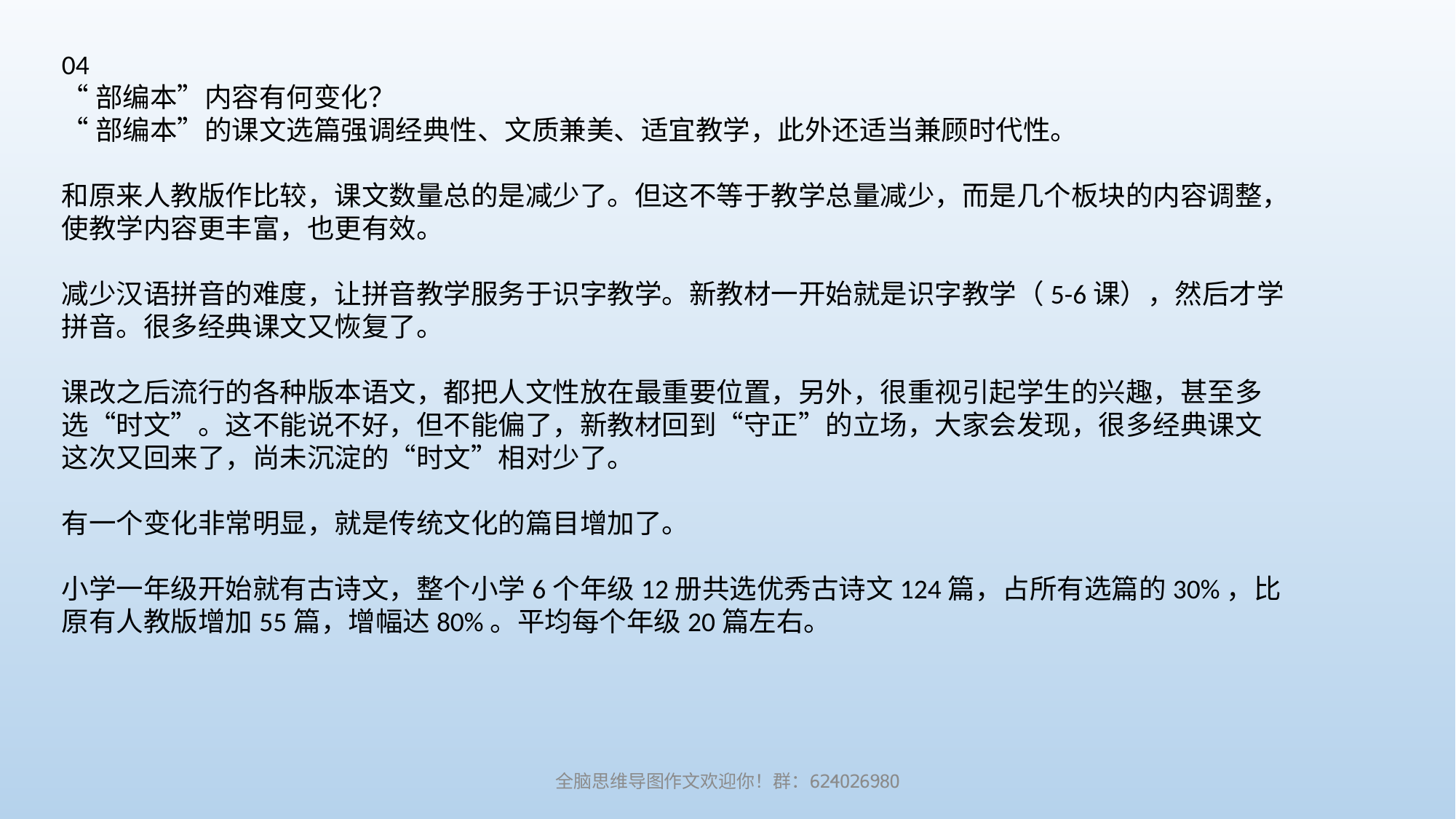

04
“部编本”内容有何变化？
“部编本”的课文选篇强调经典性、文质兼美、适宜教学，此外还适当兼顾时代性。

和原来人教版作比较，课文数量总的是减少了。但这不等于教学总量减少，而是几个板块的内容调整，使教学内容更丰富，也更有效。

减少汉语拼音的难度，让拼音教学服务于识字教学。新教材一开始就是识字教学（5-6课），然后才学拼音。很多经典课文又恢复了。

课改之后流行的各种版本语文，都把人文性放在最重要位置，另外，很重视引起学生的兴趣，甚至多选“时文”。这不能说不好，但不能偏了，新教材回到“守正”的立场，大家会发现，很多经典课文这次又回来了，尚未沉淀的“时文”相对少了。

有一个变化非常明显，就是传统文化的篇目增加了。

小学一年级开始就有古诗文，整个小学6个年级12册共选优秀古诗文124篇，占所有选篇的30%，比原有人教版增加55篇，增幅达80%。平均每个年级20篇左右。

全脑思维导图作文欢迎你！群：624026980